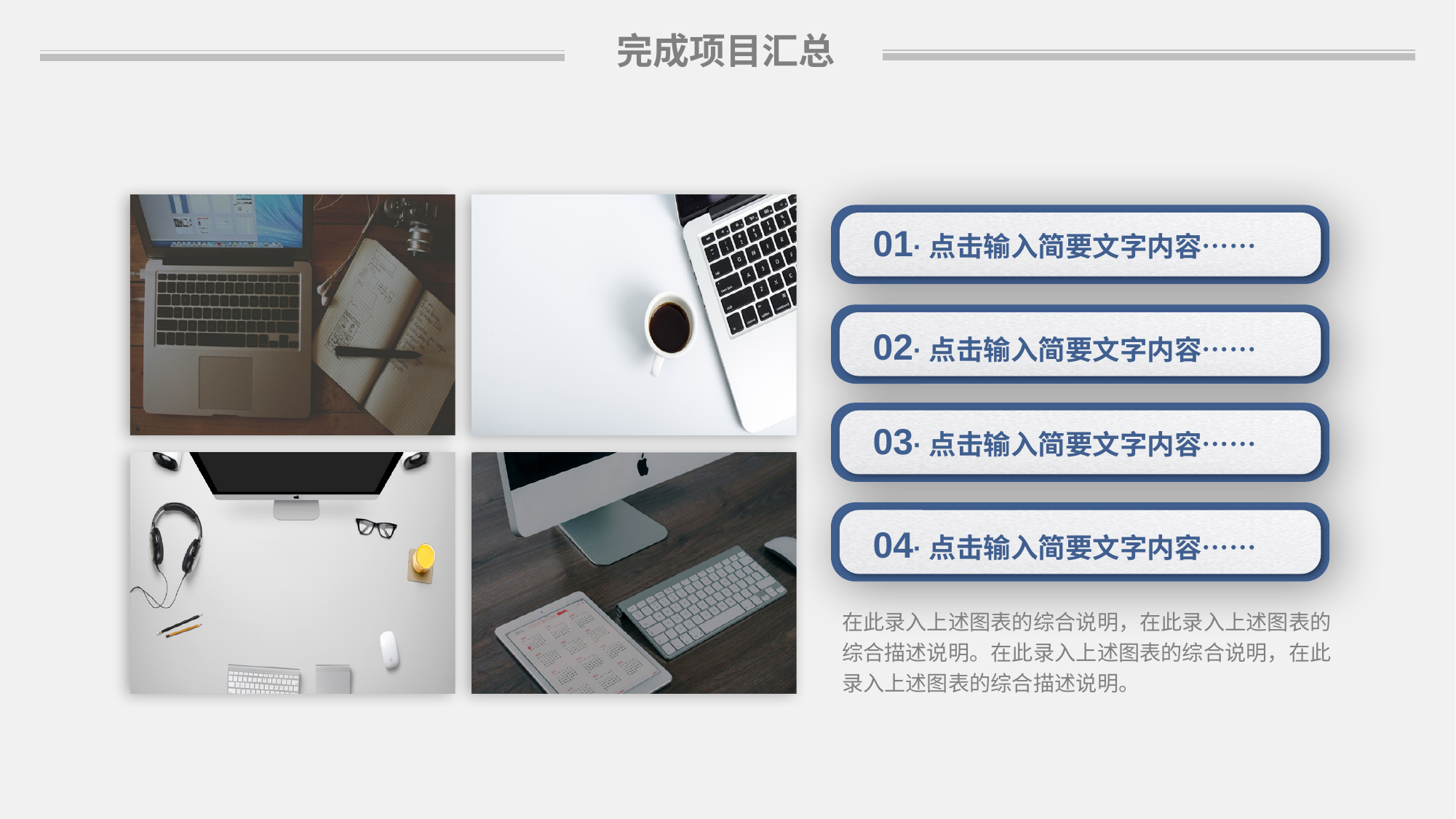

完成项目汇总

01·点击输入简要文字内容……

02·点击输入简要文字内容……

03·点击输入简要文字内容……

04·点击输入简要文字内容……
在此录入上述图表的综合说明，在此录入上述图表的综合描述说明。在此录入上述图表的综合说明，在此录入上述图表的综合描述说明。